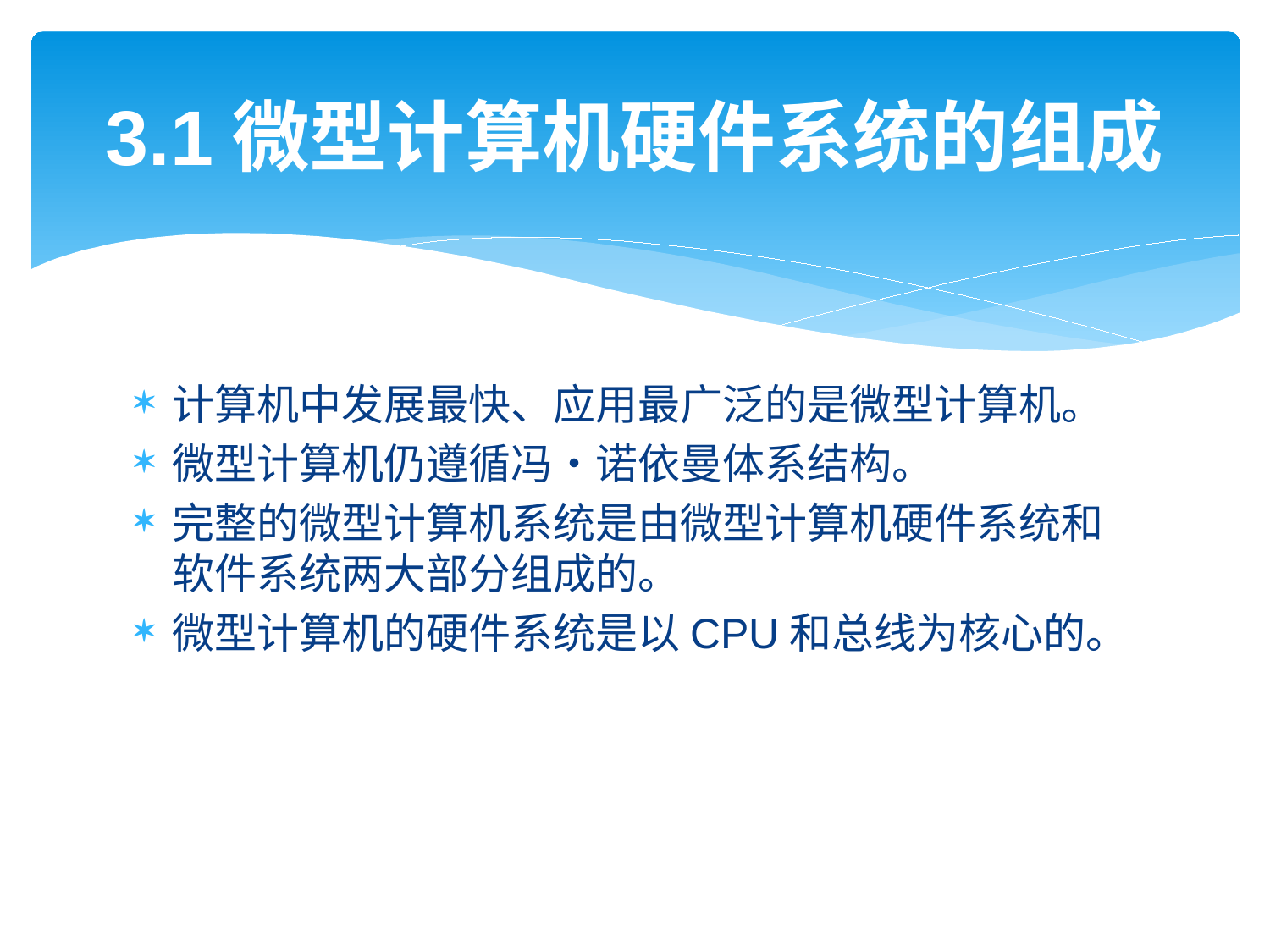

# 3.1微型计算机硬件系统的组成
计算机中发展最快、应用最广泛的是微型计算机。
微型计算机仍遵循冯•诺依曼体系结构。
完整的微型计算机系统是由微型计算机硬件系统和软件系统两大部分组成的。
微型计算机的硬件系统是以CPU和总线为核心的。